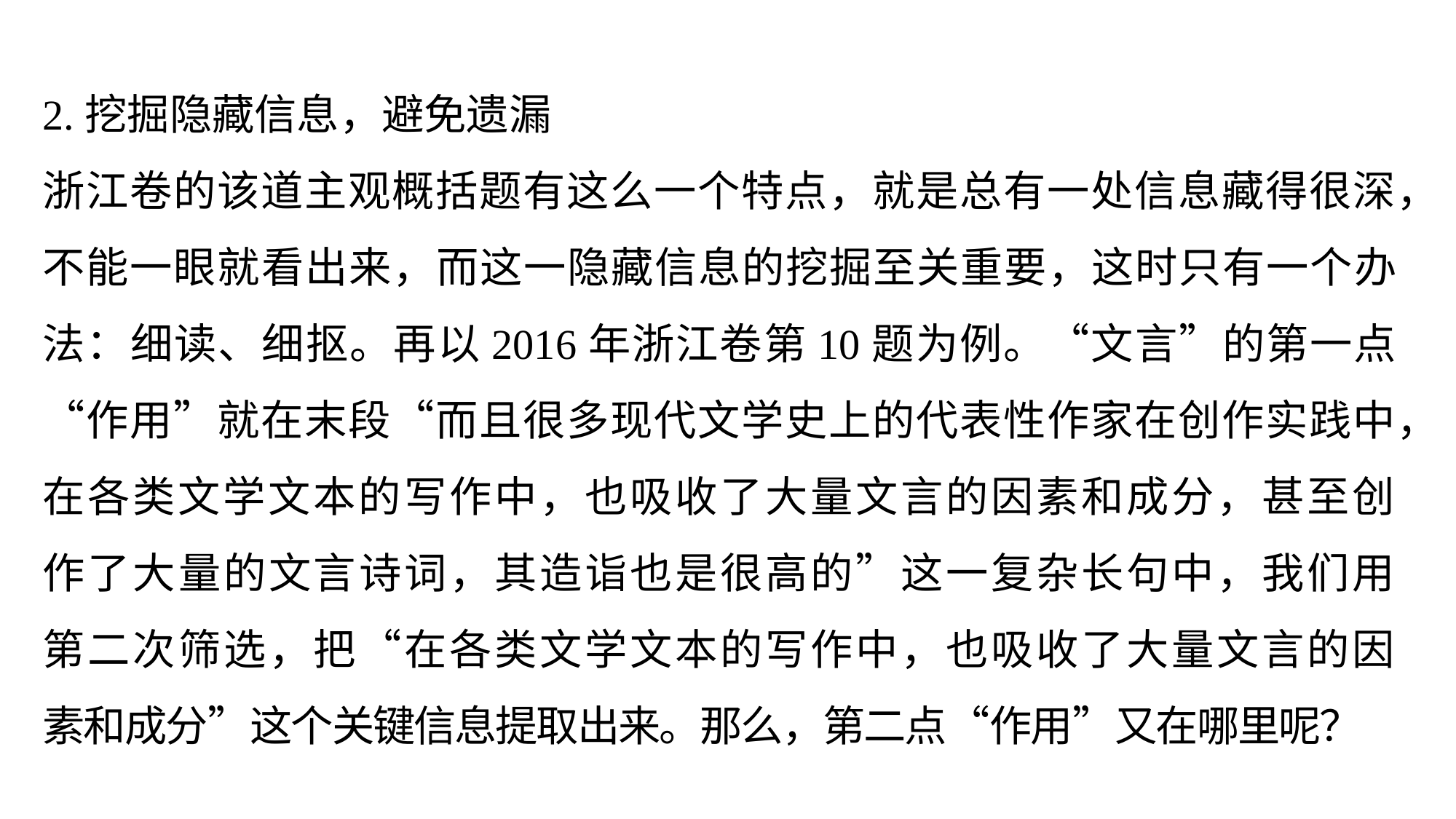

2.挖掘隐藏信息，避免遗漏
浙江卷的该道主观概括题有这么一个特点，就是总有一处信息藏得很深，不能一眼就看出来，而这一隐藏信息的挖掘至关重要，这时只有一个办法：细读、细抠。再以2016年浙江卷第10题为例。“文言”的第一点“作用”就在末段“而且很多现代文学史上的代表性作家在创作实践中，在各类文学文本的写作中，也吸收了大量文言的因素和成分，甚至创作了大量的文言诗词，其造诣也是很高的”这一复杂长句中，我们用第二次筛选，把“在各类文学文本的写作中，也吸收了大量文言的因素和成分”这个关键信息提取出来。那么，第二点“作用”又在哪里呢？